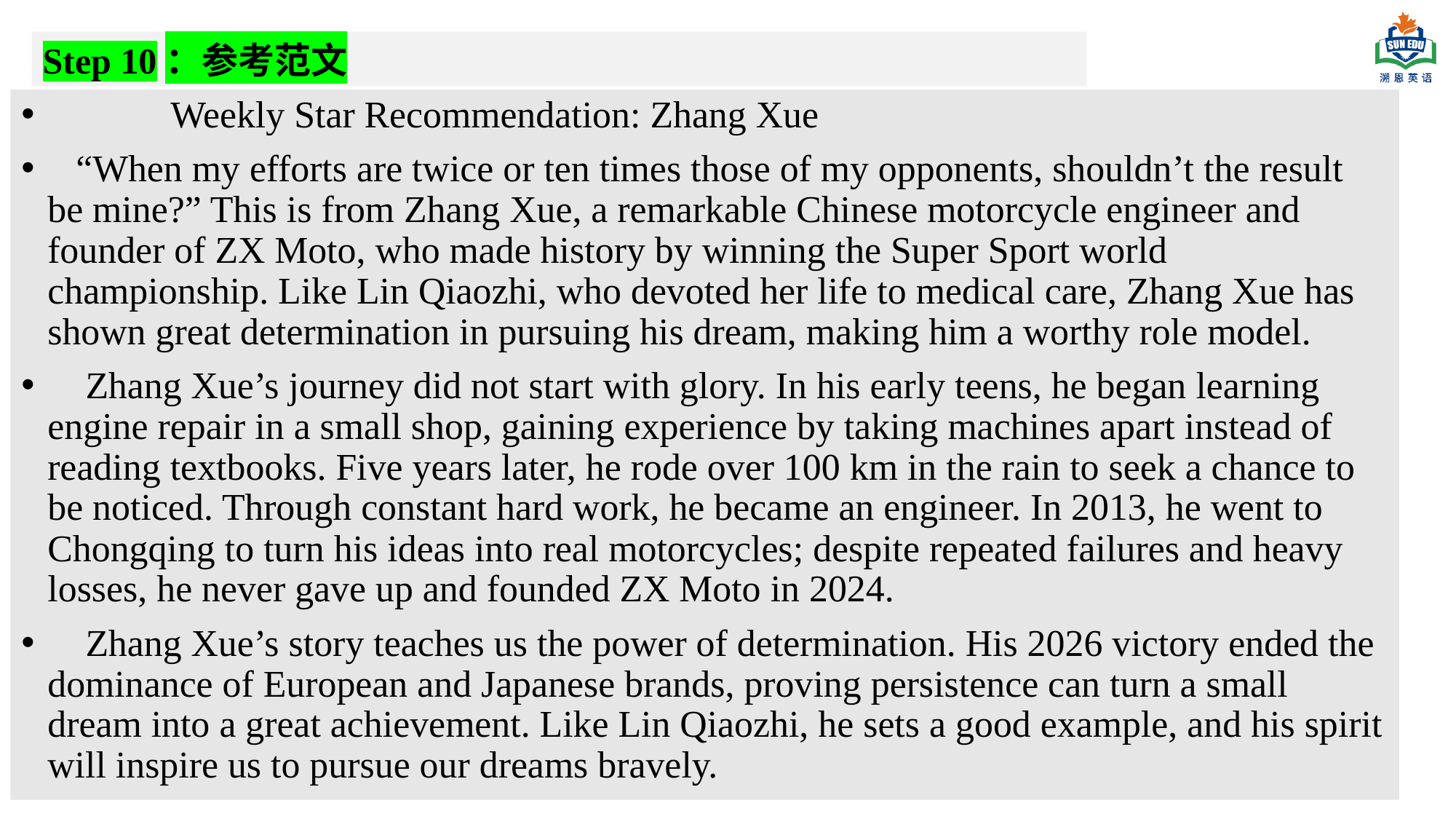

Step 10：参考范文
             Weekly Star Recommendation: Zhang Xue
   “When my efforts are twice or ten times those of my opponents, shouldn’t the result be mine?” This is from Zhang Xue, a remarkable Chinese motorcycle engineer and founder of ZX Moto, who made history by winning the Super Sport world championship. Like Lin Qiaozhi, who devoted her life to medical care, Zhang Xue has shown great determination in pursuing his dream, making him a worthy role model.
    Zhang Xue’s journey did not start with glory. In his early teens, he began learning engine repair in a small shop, gaining experience by taking machines apart instead of reading textbooks. Five years later, he rode over 100 km in the rain to seek a chance to be noticed. Through constant hard work, he became an engineer. In 2013, he went to Chongqing to turn his ideas into real motorcycles; despite repeated failures and heavy losses, he never gave up and founded ZX Moto in 2024.
    Zhang Xue’s story teaches us the power of determination. His 2026 victory ended the dominance of European and Japanese brands, proving persistence can turn a small dream into a great achievement. Like Lin Qiaozhi, he sets a good example, and his spirit will inspire us to pursue our dreams bravely.